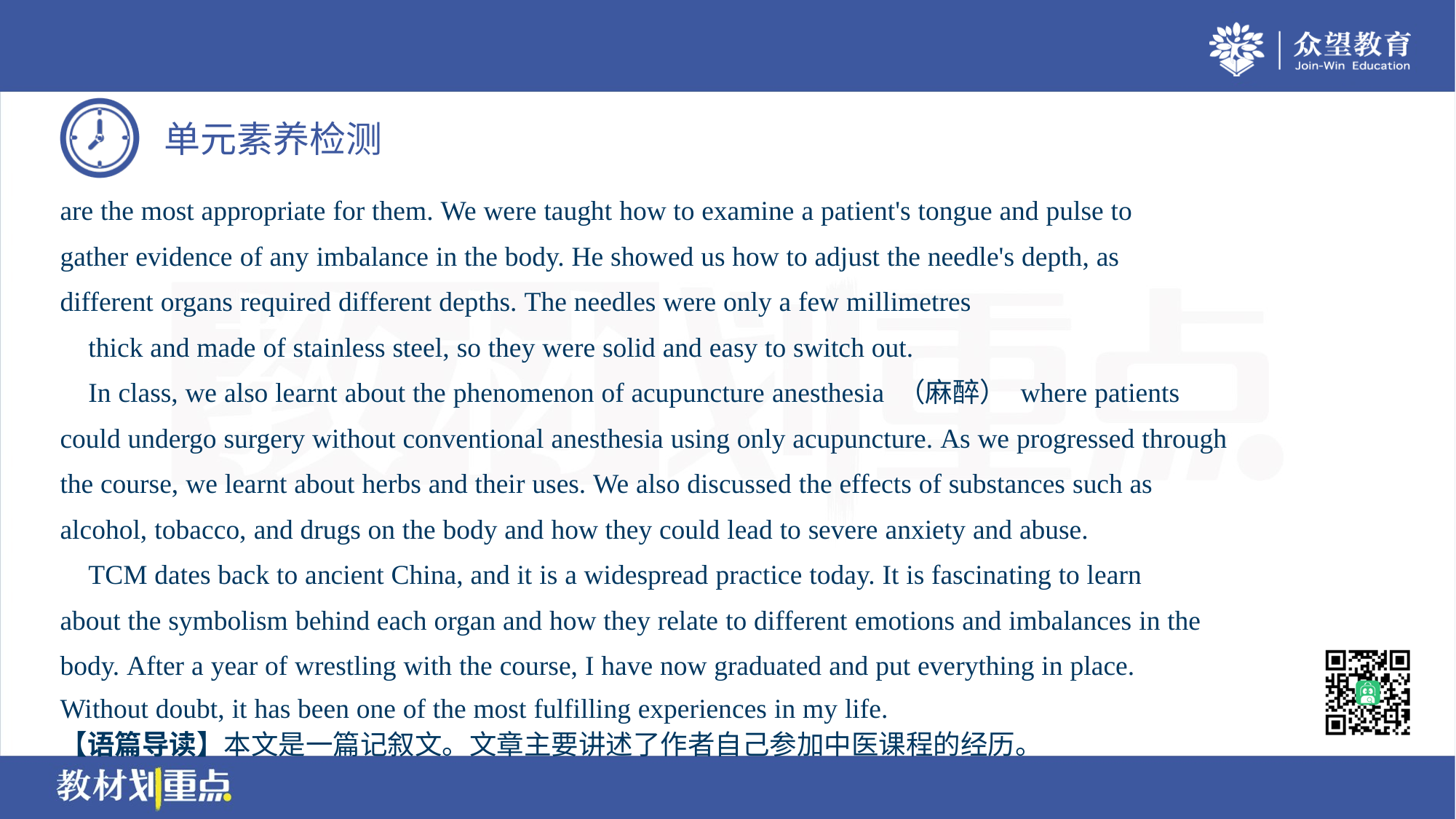

are the most appropriate for them. We were taught how to examine a patient's tongue and pulse to
gather evidence of any imbalance in the body. He showed us how to adjust the needle's depth, as
different organs required different depths. The needles were only a few millimetres
    thick and made of stainless steel, so they were solid and easy to switch out.
    In class, we also learnt about the phenomenon of acupuncture anesthesia （麻醉） where patients
could undergo surgery without conventional anesthesia using only acupuncture. As we progressed through
the course, we learnt about herbs and their uses. We also discussed the effects of substances such as
alcohol, tobacco, and drugs on the body and how they could lead to severe anxiety and abuse.
    TCM dates back to ancient China, and it is a widespread practice today. It is fascinating to learn
about the symbolism behind each organ and how they relate to different emotions and imbalances in the
body. After a year of wrestling with the course, I have now graduated and put everything in place.
Without doubt, it has been one of the most fulfilling experiences in my life.
【语篇导读】本文是一篇记叙文。文章主要讲述了作者自己参加中医课程的经历。